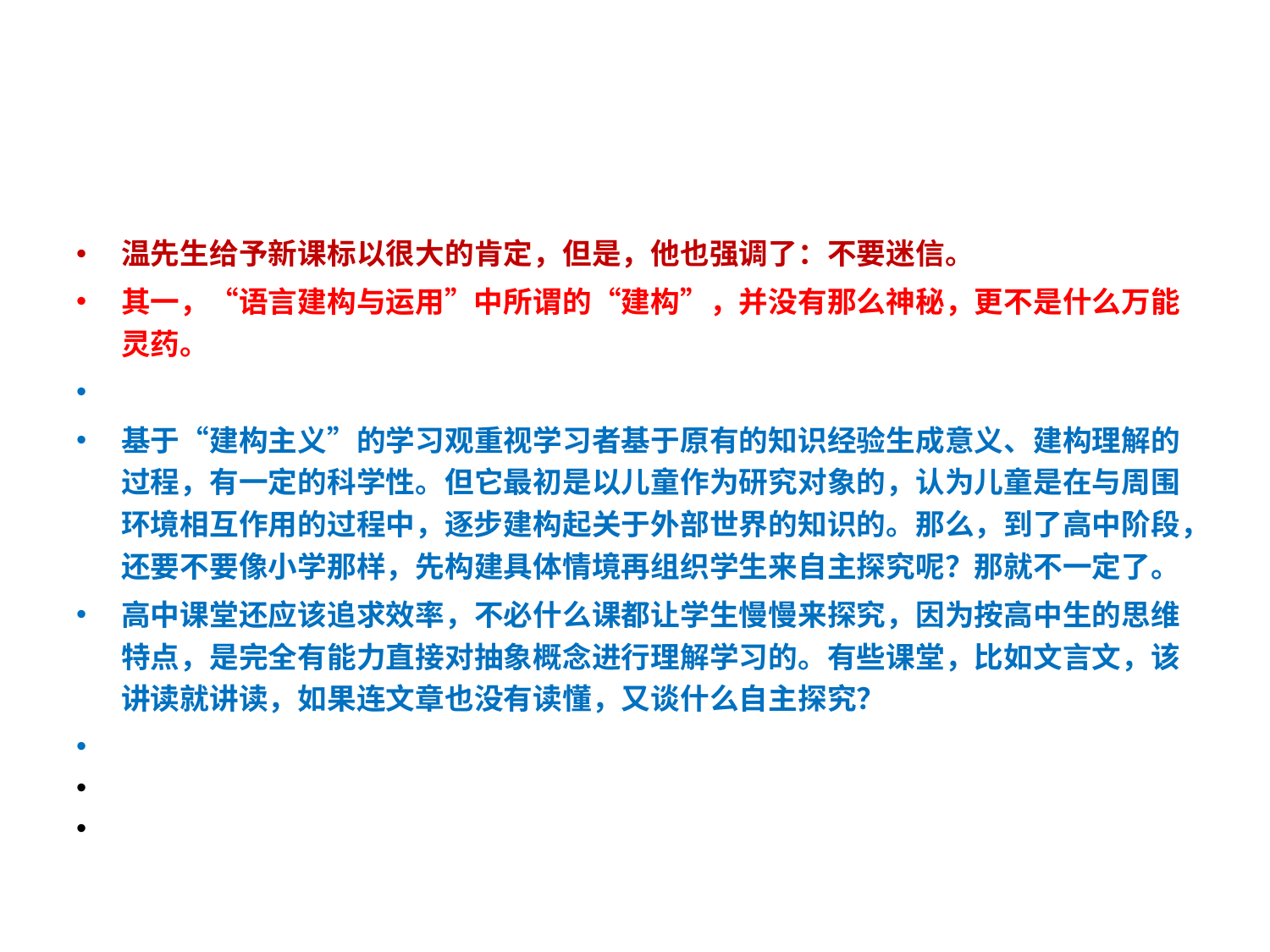

#
温先生给予新课标以很大的肯定，但是，他也强调了：不要迷信。
其一，“语言建构与运用”中所谓的“建构”，并没有那么神秘，更不是什么万能灵药。

基于“建构主义”的学习观重视学习者基于原有的知识经验生成意义、建构理解的过程，有一定的科学性。但它最初是以儿童作为研究对象的，认为儿童是在与周围环境相互作用的过程中，逐步建构起关于外部世界的知识的。那么，到了高中阶段，还要不要像小学那样，先构建具体情境再组织学生来自主探究呢？那就不一定了。
高中课堂还应该追求效率，不必什么课都让学生慢慢来探究，因为按高中生的思维特点，是完全有能力直接对抽象概念进行理解学习的。有些课堂，比如文言文，该讲读就讲读，如果连文章也没有读懂，又谈什么自主探究？